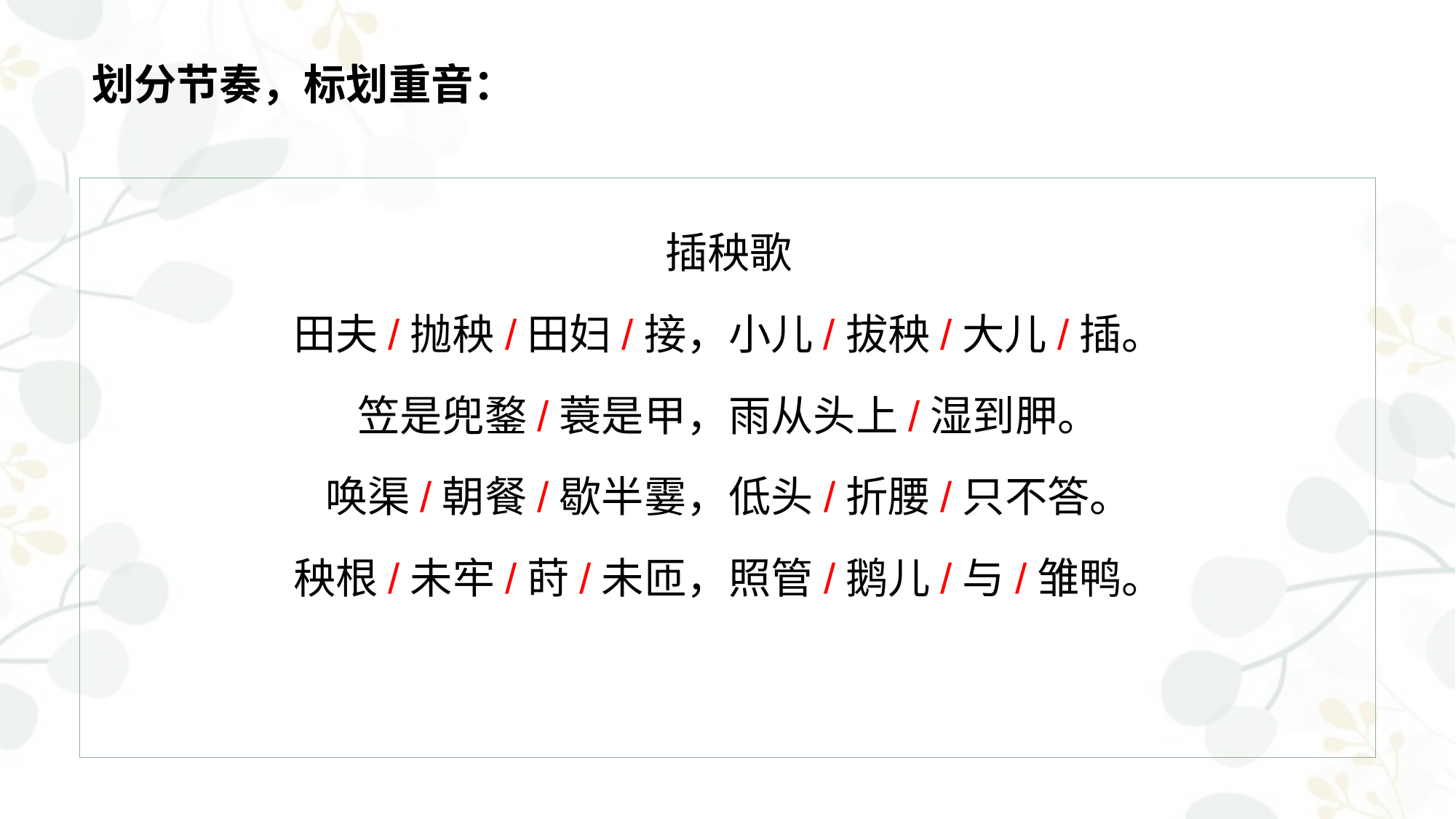

# 划分节奏，标划重音：

插秧歌
田夫/抛秧/田妇/接，小儿/拔秧/大儿/插。
笠是兜鍪/蓑是甲，雨从头上/湿到胛。
唤渠/朝餐/歇半霎，低头/折腰/只不答。
秧根/未牢/莳/未匝，照管/鹅儿/与/雏鸭。